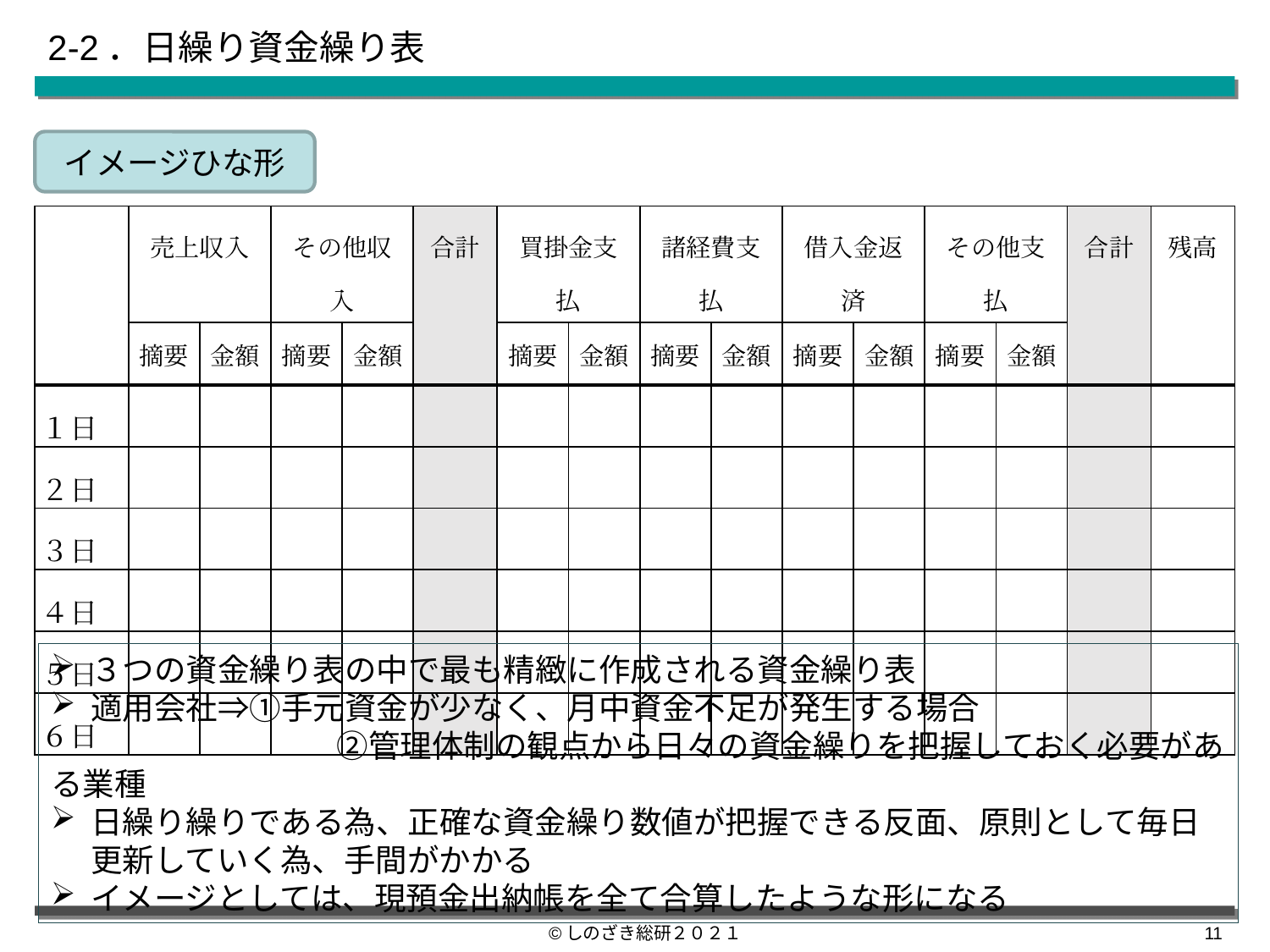

# 2-2．日繰り資金繰り表
イメージひな形
|  | 売上収入 |  | その他収入 |  | 合計 | 買掛金支払 |  | 諸経費支払 |  | 借入金返済 |  | その他支払 |  | 合計 | 残高 |
| --- | --- | --- | --- | --- | --- | --- | --- | --- | --- | --- | --- | --- | --- | --- | --- |
|  | 摘要 | 金額 | 摘要 | 金額 |  | 摘要 | 金額 | 摘要 | 金額 | 摘要 | 金額 | 摘要 | 金額 |  |  |
| １日 |  |  |  |  |  |  |  |  |  |  |  |  |  |  |  |
| ２日 |  |  |  |  |  |  |  |  |  |  |  |  |  |  |  |
| ３日 |  |  |  |  |  |  |  |  |  |  |  |  |  |  |  |
| ４日 |  |  |  |  |  |  |  |  |  |  |  |  |  |  |  |
| ５日 |  |  |  |  |  |  |  |  |  |  |  |  |  |  |  |
| ６日 |  |  |  |  |  |  |  |  |  |  |  |  |  |  |  |
３つの資金繰り表の中で最も精緻に作成される資金繰り表
適用会社⇒①手元資金が少なく、月中資金不足が発生する場合
　　　　　　　　　②管理体制の観点から日々の資金繰りを把握しておく必要がある業種
日繰り繰りである為、正確な資金繰り数値が把握できる反面、原則として毎日更新していく為、手間がかかる
イメージとしては、現預金出納帳を全て合算したような形になる
©しのざき総研２０２１
11